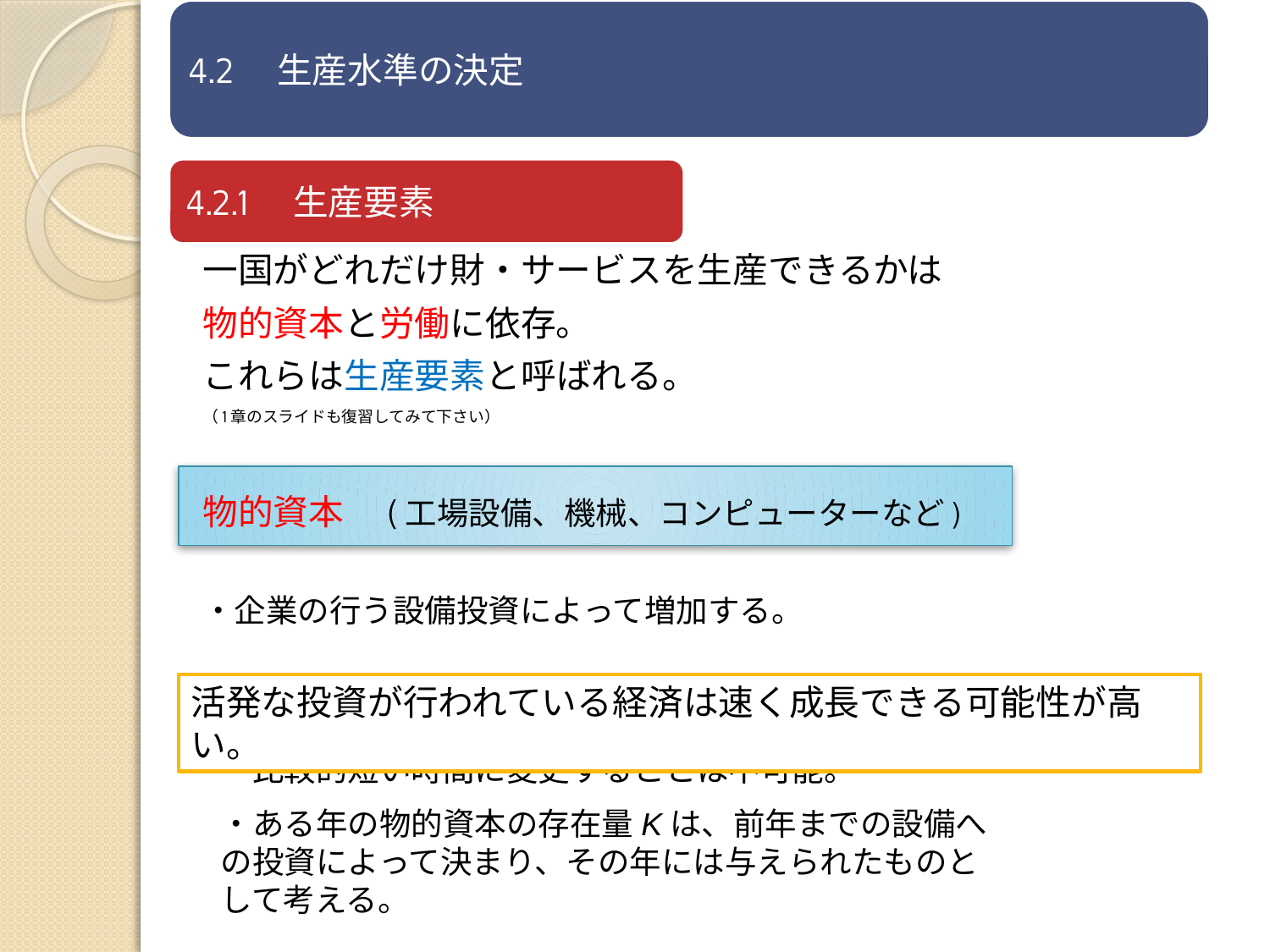

4.2　生産水準の決定
4.2.1　生産要素

一国がどれだけ財・サービスを生産できるかは
物的資本と労働に依存。
これらは生産要素と呼ばれる。
（1章のスライドも復習してみて下さい）

物的資本　(工場設備、機械、コンピューターなど)

・企業の行う設備投資によって増加する。

活発な投資が行われている経済は速く成長できる可能性が高い。
・比較的短い時間に変更することは不可能。
・ある年の物的資本の存在量Kは、前年までの設備への投資によって決まり、その年には与えられたものとして考える。